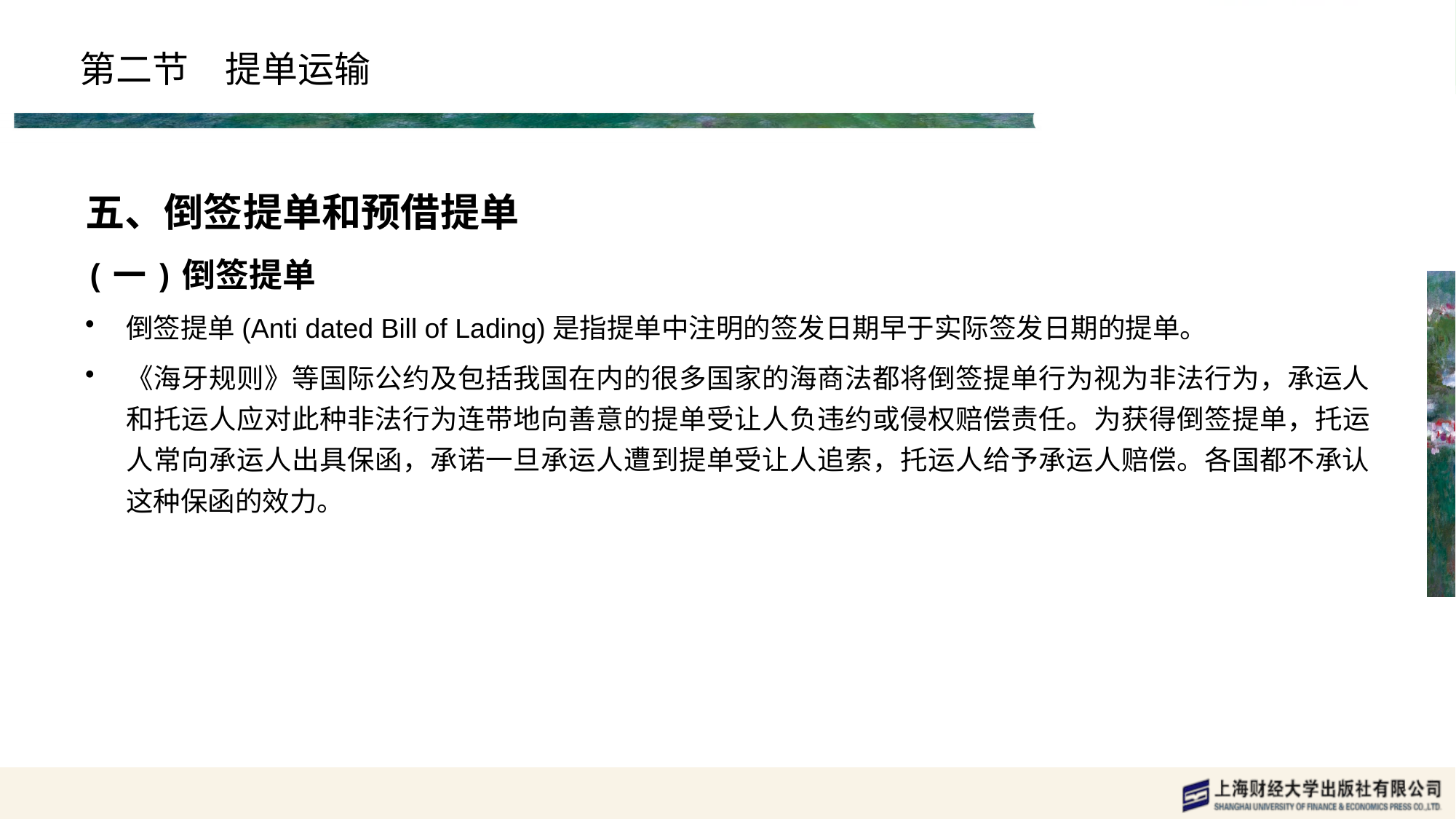

# 第二节　提单运输
五、倒签提单和预借提单
(一)倒签提单
倒签提单(Anti dated Bill of Lading)是指提单中注明的签发日期早于实际签发日期的提单。
《海牙规则》等国际公约及包括我国在内的很多国家的海商法都将倒签提单行为视为非法行为，承运人和托运人应对此种非法行为连带地向善意的提单受让人负违约或侵权赔偿责任。为获得倒签提单，托运人常向承运人出具保函，承诺一旦承运人遭到提单受让人追索，托运人给予承运人赔偿。各国都不承认这种保函的效力。